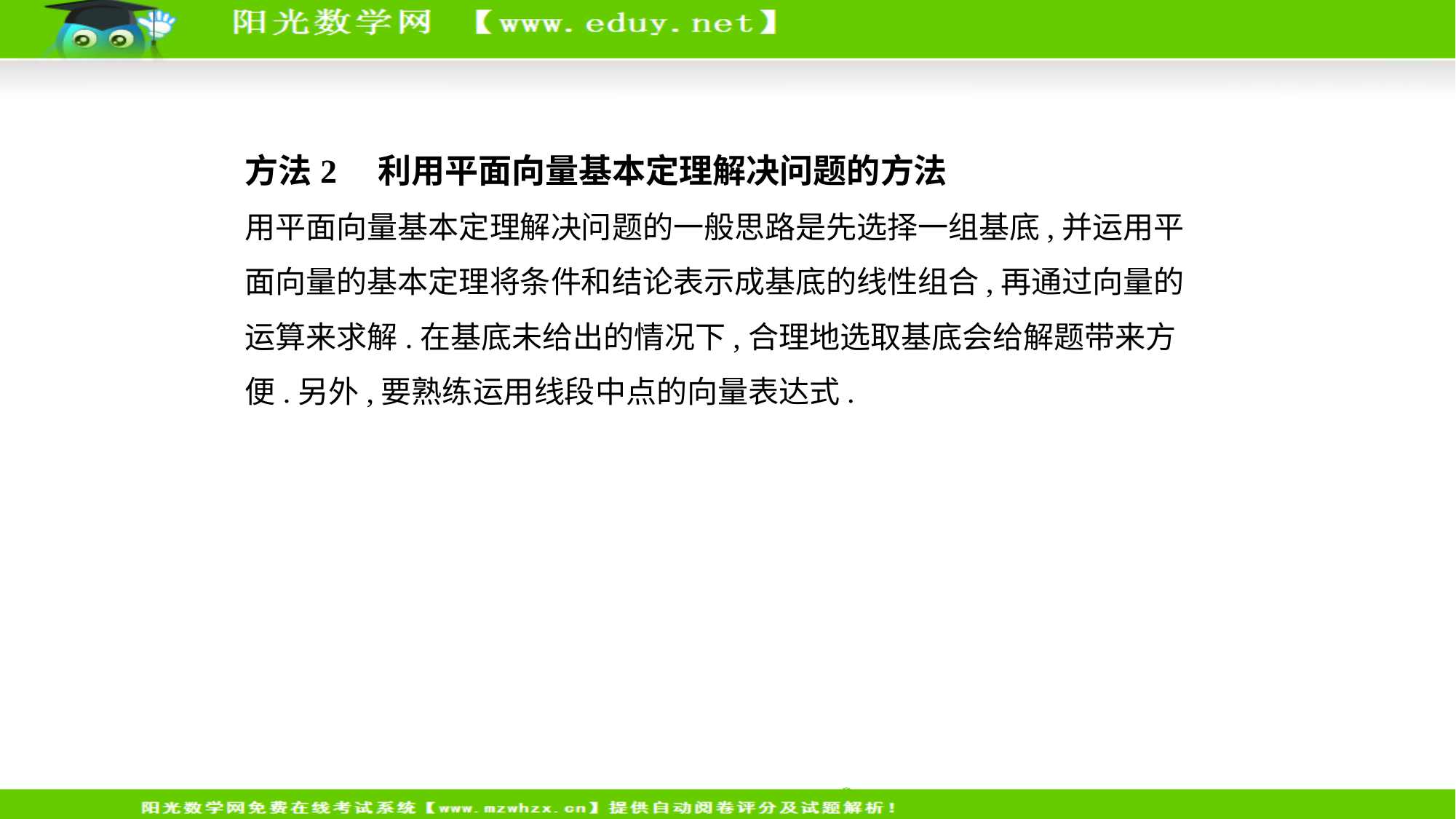

方法2    利用平面向量基本定理解决问题的方法
用平面向量基本定理解决问题的一般思路是先选择一组基底,并运用平
面向量的基本定理将条件和结论表示成基底的线性组合,再通过向量的
运算来求解.在基底未给出的情况下,合理地选取基底会给解题带来方
便.另外,要熟练运用线段中点的向量表达式.